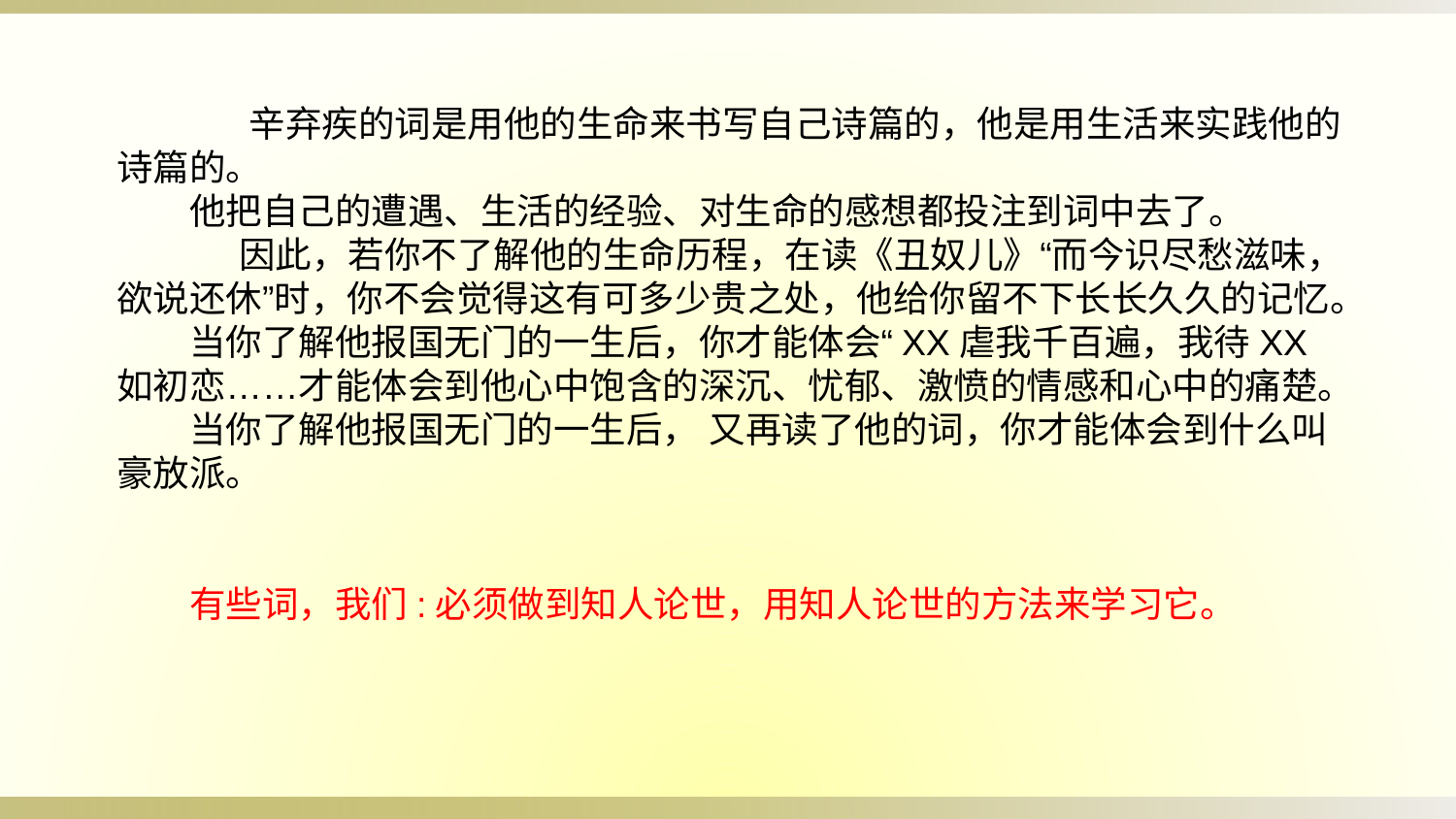

辛弃疾的词是用他的生命来书写自己诗篇的，他是用生活来实践他的诗篇的。
他把自己的遭遇、生活的经验、对生命的感想都投注到词中去了。
    因此，若你不了解他的生命历程，在读《丑奴儿》“而今识尽愁滋味，欲说还休”时，你不会觉得这有可多少贵之处，他给你留不下长长久久的记忆。
当你了解他报国无门的一生后，你才能体会“XX虐我千百遍，我待XX如初恋……才能体会到他心中饱含的深沉、忧郁、激愤的情感和心中的痛楚。
当你了解他报国无门的一生后， 又再读了他的词，你才能体会到什么叫豪放派。

有些词，我们:必须做到知人论世，用知人论世的方法来学习它。